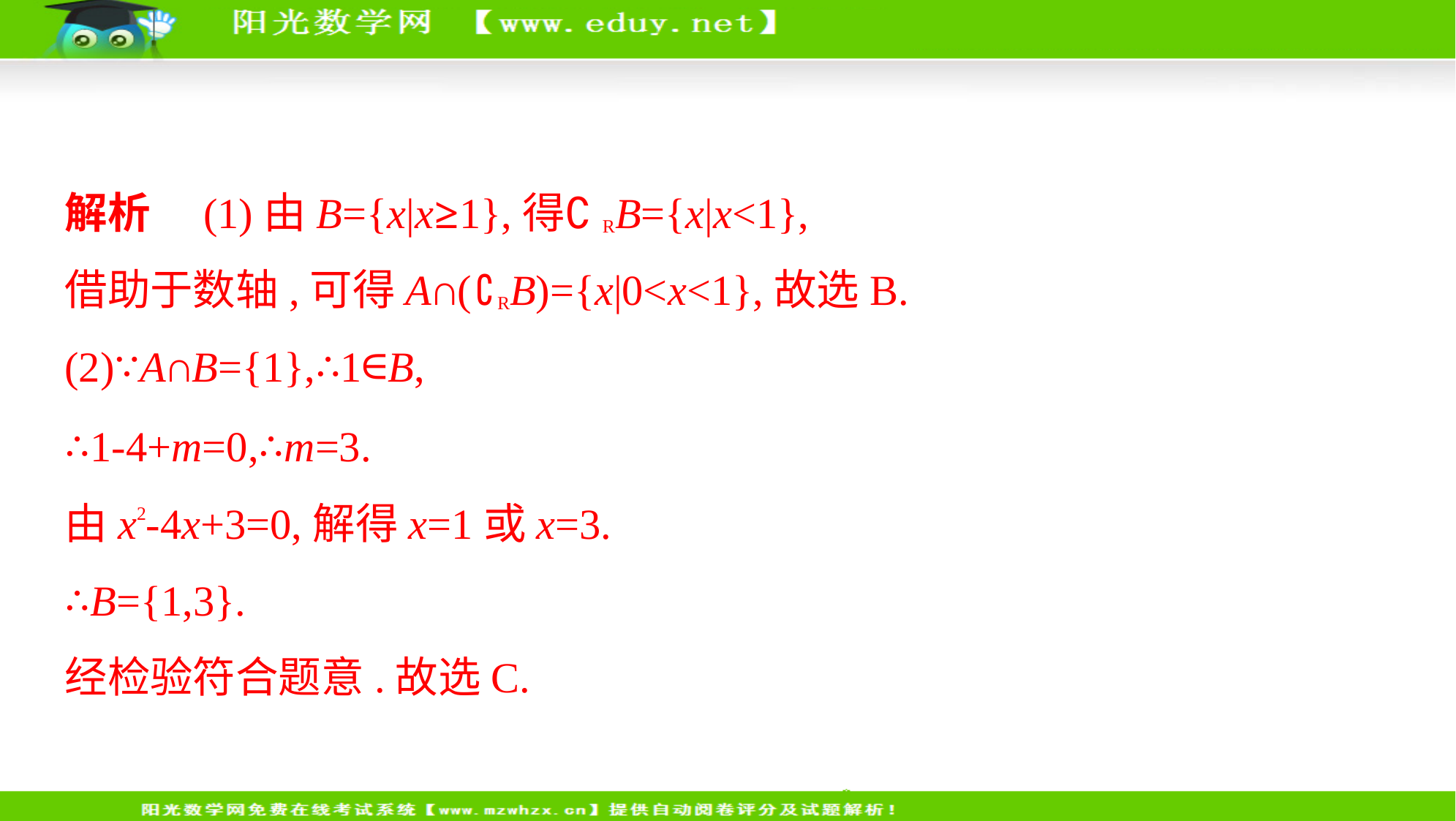

解析　(1)由B={x|x≥1},得∁RB={x|x<1},
借助于数轴,可得A∩(∁RB)={x|0<x<1},故选B.
(2)∵A∩B={1},∴1∈B,
∴1-4+m=0,∴m=3.
由x2-4x+3=0,解得x=1或x=3.
∴B={1,3}.
经检验符合题意.故选C.